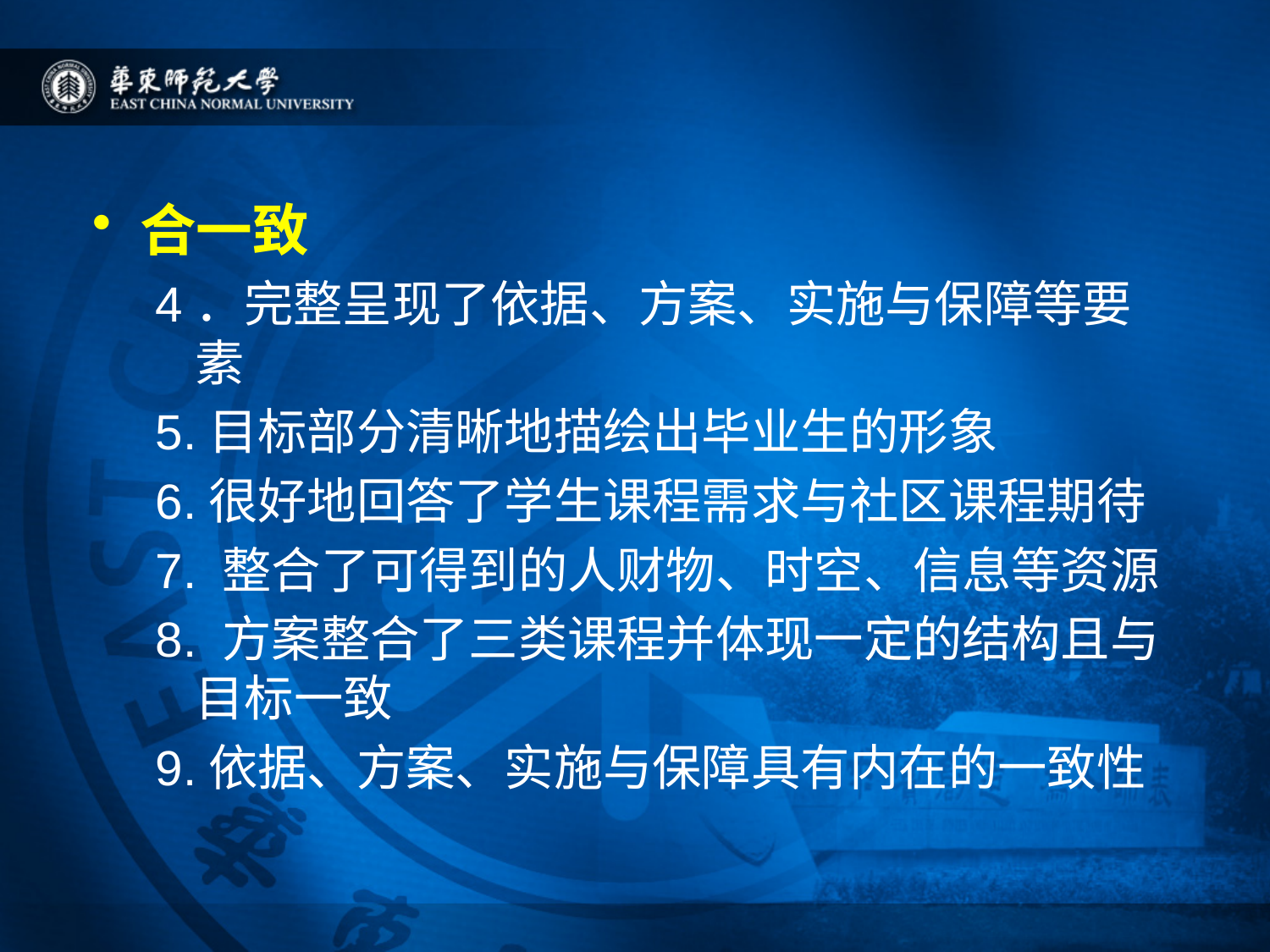

合一致
4．完整呈现了依据、方案、实施与保障等要素
5.目标部分清晰地描绘出毕业生的形象
6.很好地回答了学生课程需求与社区课程期待
7. 整合了可得到的人财物、时空、信息等资源
8. 方案整合了三类课程并体现一定的结构且与目标一致
9.依据、方案、实施与保障具有内在的一致性